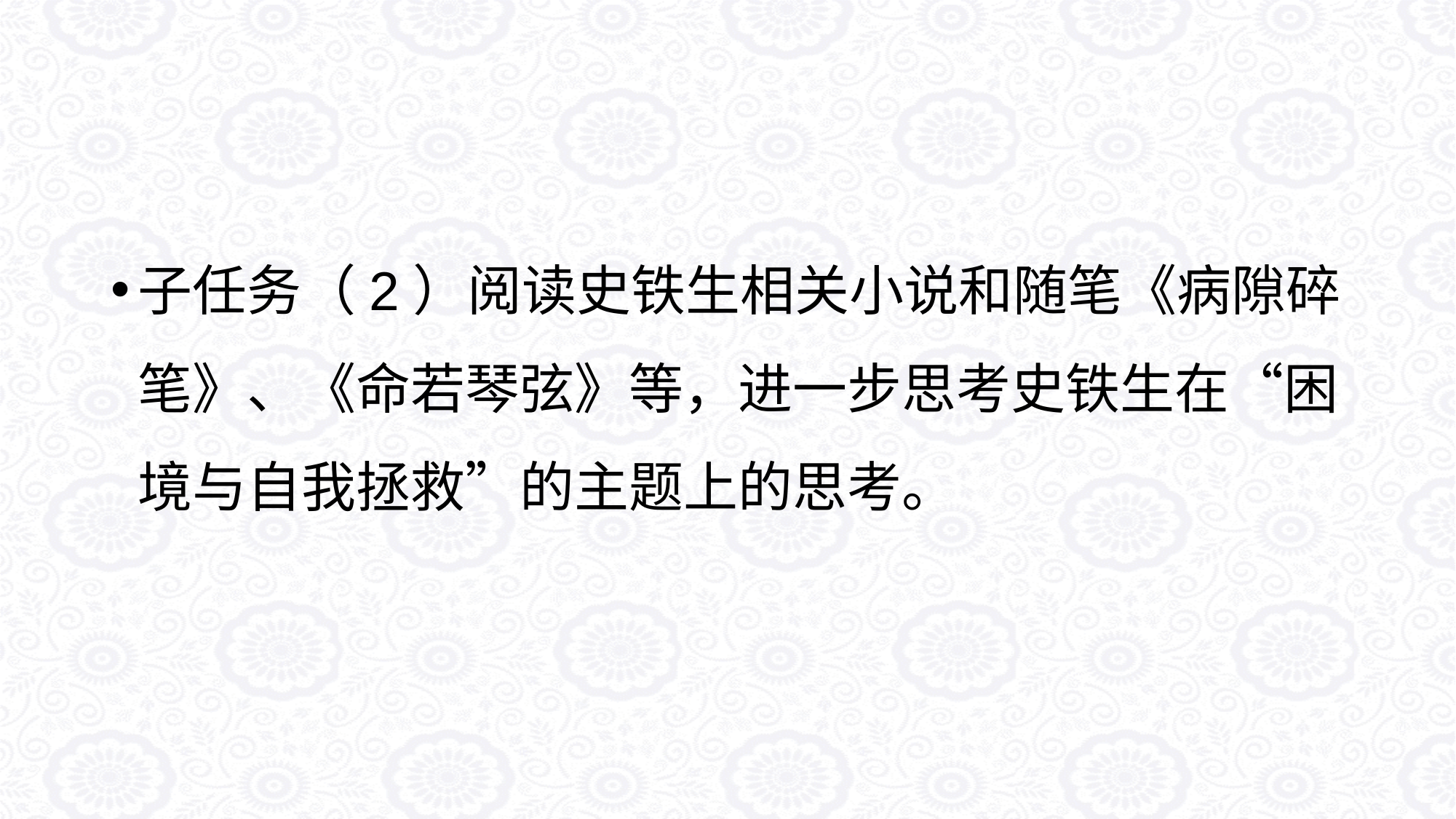

子任务（2）阅读史铁生相关小说和随笔《病隙碎笔》、《命若琴弦》等，进一步思考史铁生在“困境与自我拯救”的主题上的思考。